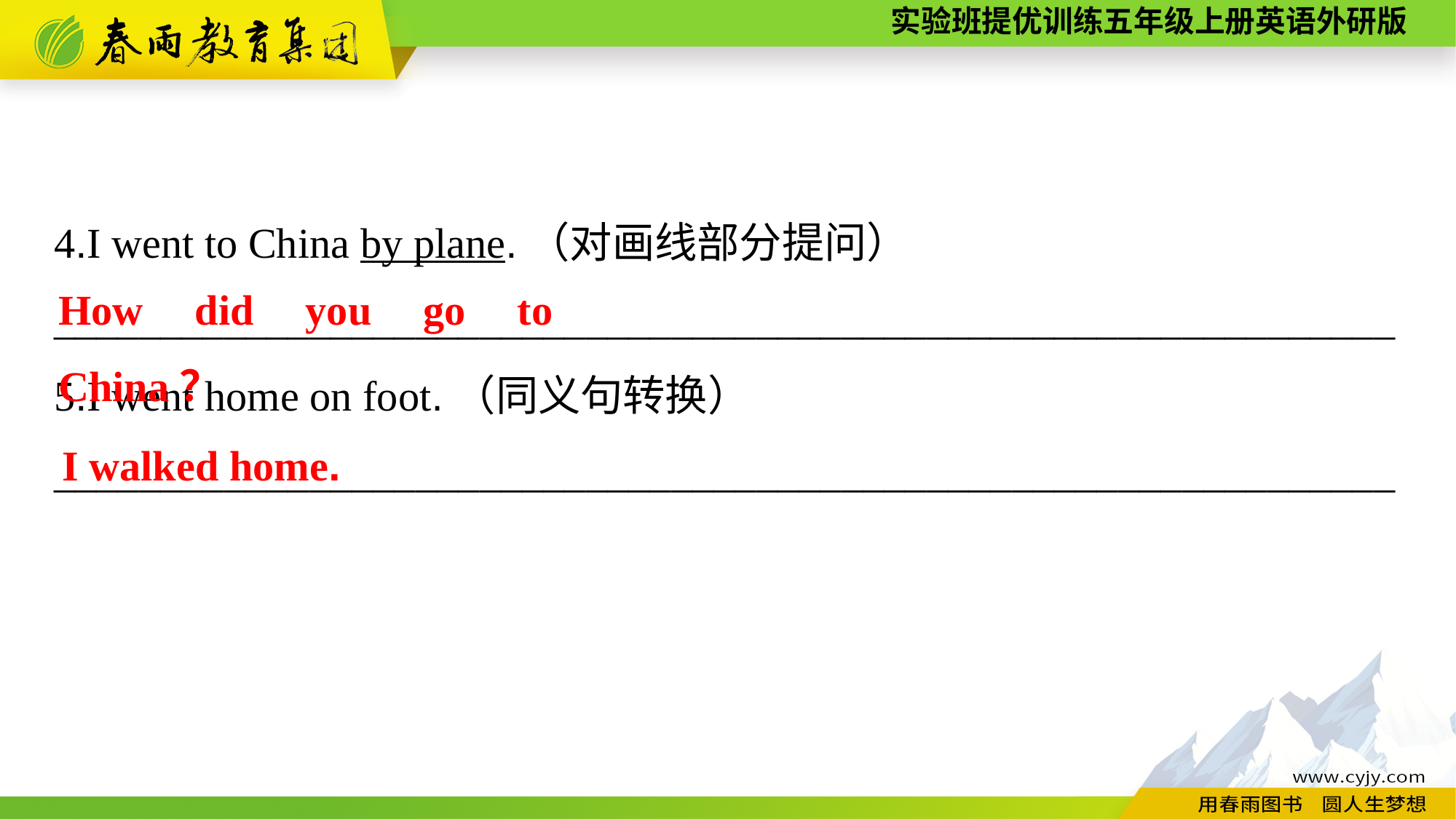

4.I went to China by plane.（对画线部分提问）
_______________________________________________________________
5.I went home on foot.（同义句转换）
_______________________________________________________________
How did you go to China？
I walked home.